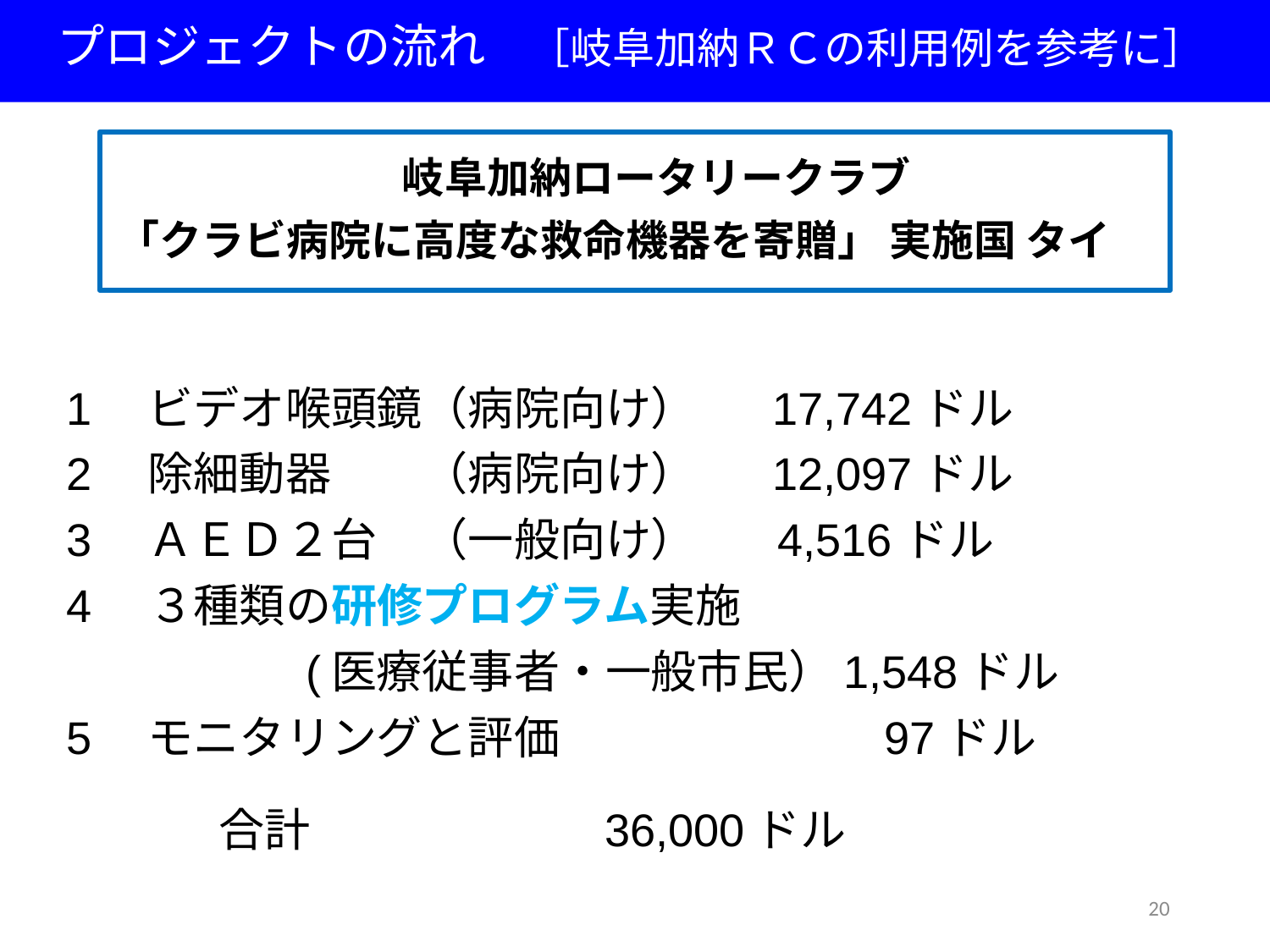

プロジェクトの流れ　［岐阜加納ＲＣの利用例を参考に］
# 岐阜加納ロータリークラブ　 「クラビ病院に高度な救命機器を寄贈」 実施国 タイ

1　ビデオ喉頭鏡（病院向け）　  17,742ドル
2　除細動器　　（病院向け）　  12,097ドル
3　ＡＥＤ２台　（一般向け）       4,516ドル
4　３種類の研修プログラム実施
　　　　　(医療従事者・一般市民）1,548ドル
5　モニタリングと評価　　　　   　 　97ドル

              合計                            36,000ドル

20